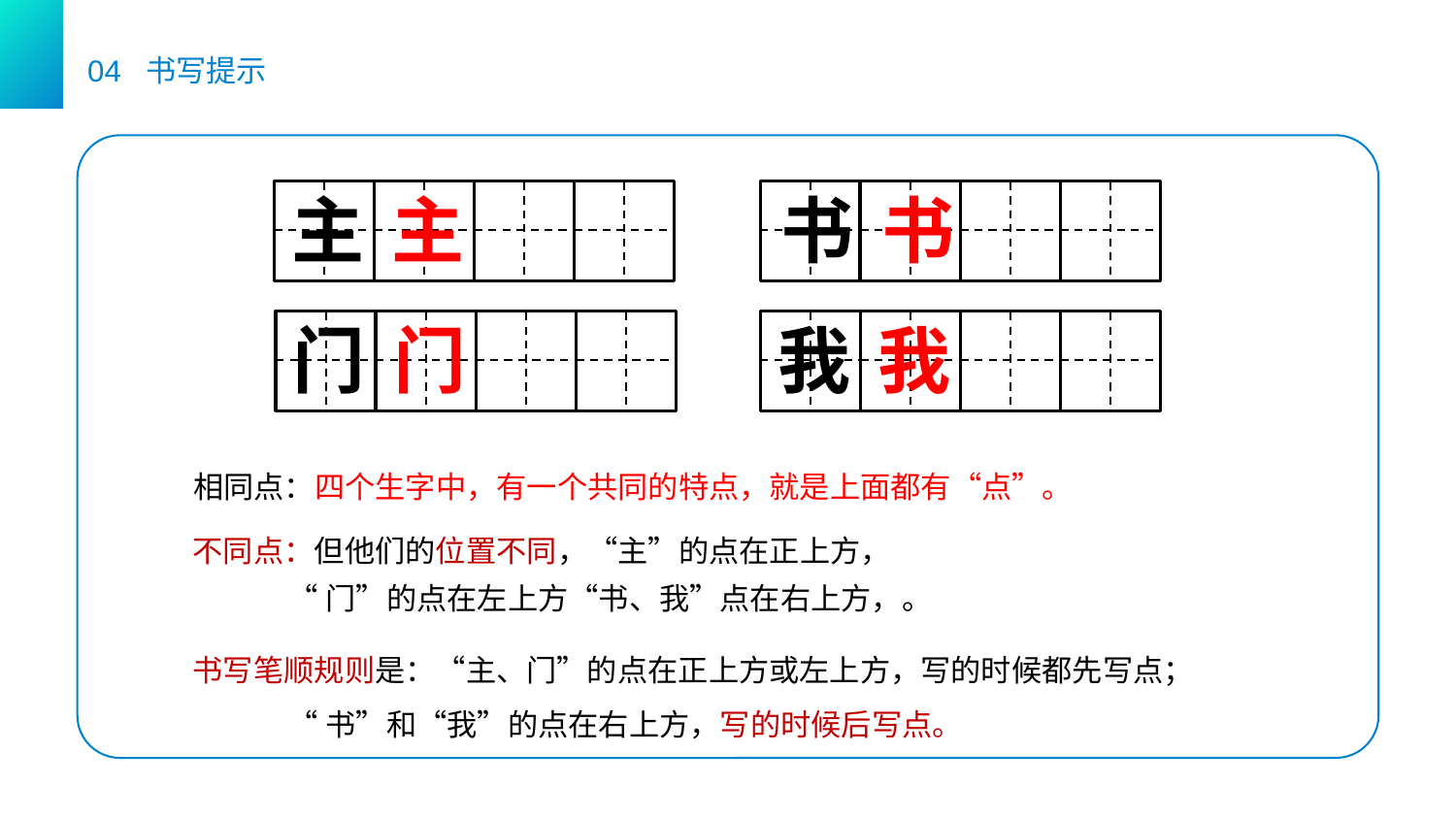

04  书写提示

主

主

书

书

我

我

门

门

相同点：四个生字中，有一个共同的特点，就是上面都有“点”。
不同点：但他们的位置不同，“主”的点在正上方，
              “门”的点在左上方“书、我”点在右上方，。
书写笔顺规则是：“主、门”的点在正上方或左上方，写的时候都先写点；
              “书”和“我”的点在右上方，写的时候后写点。